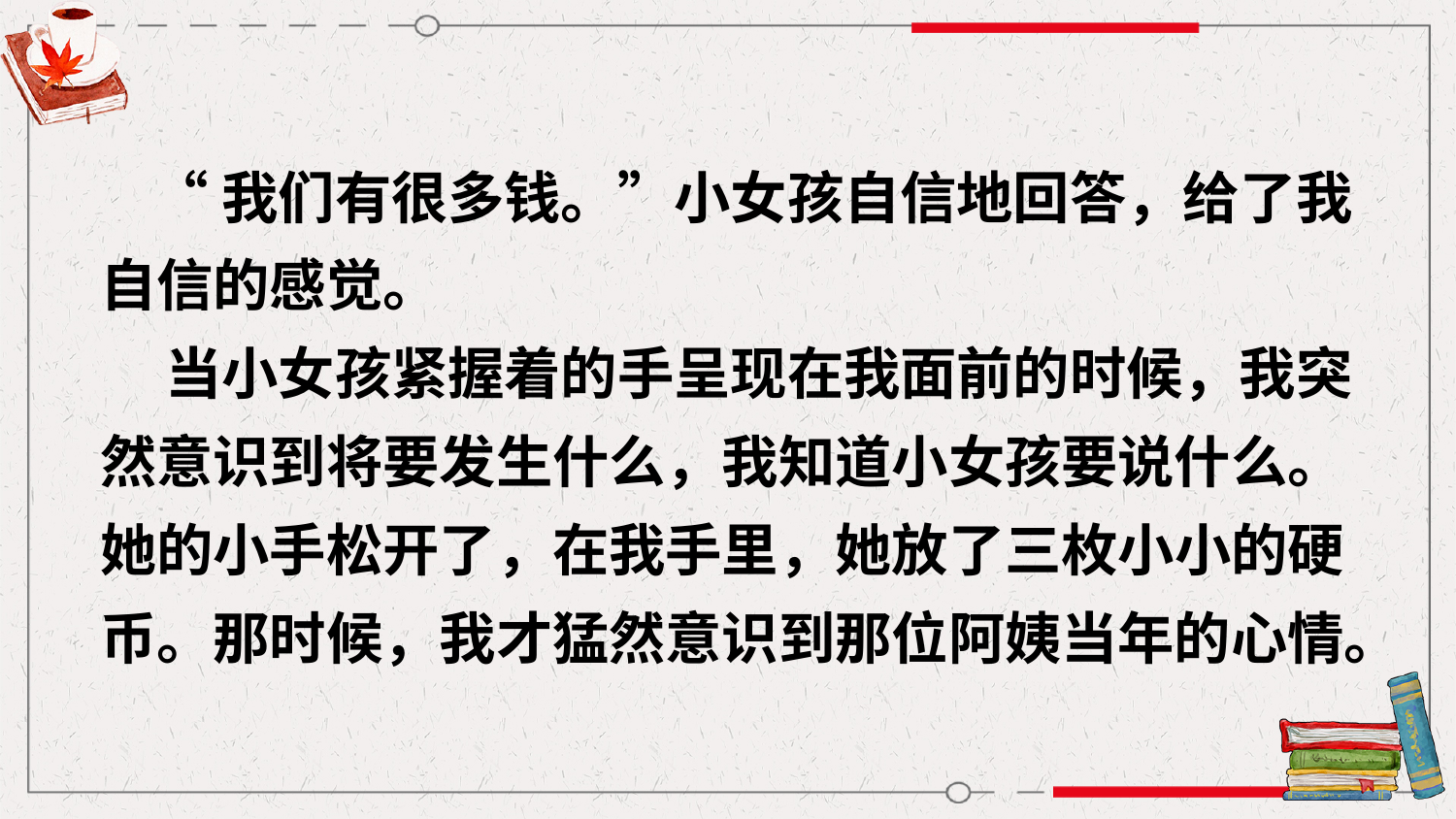

“我们有很多钱。”小女孩自信地回答，给了我自信的感觉。
    当小女孩紧握着的手呈现在我面前的时候，我突然意识到将要发生什么，我知道小女孩要说什么。她的小手松开了，在我手里，她放了三枚小小的硬币。那时候，我才猛然意识到那位阿姨当年的心情。